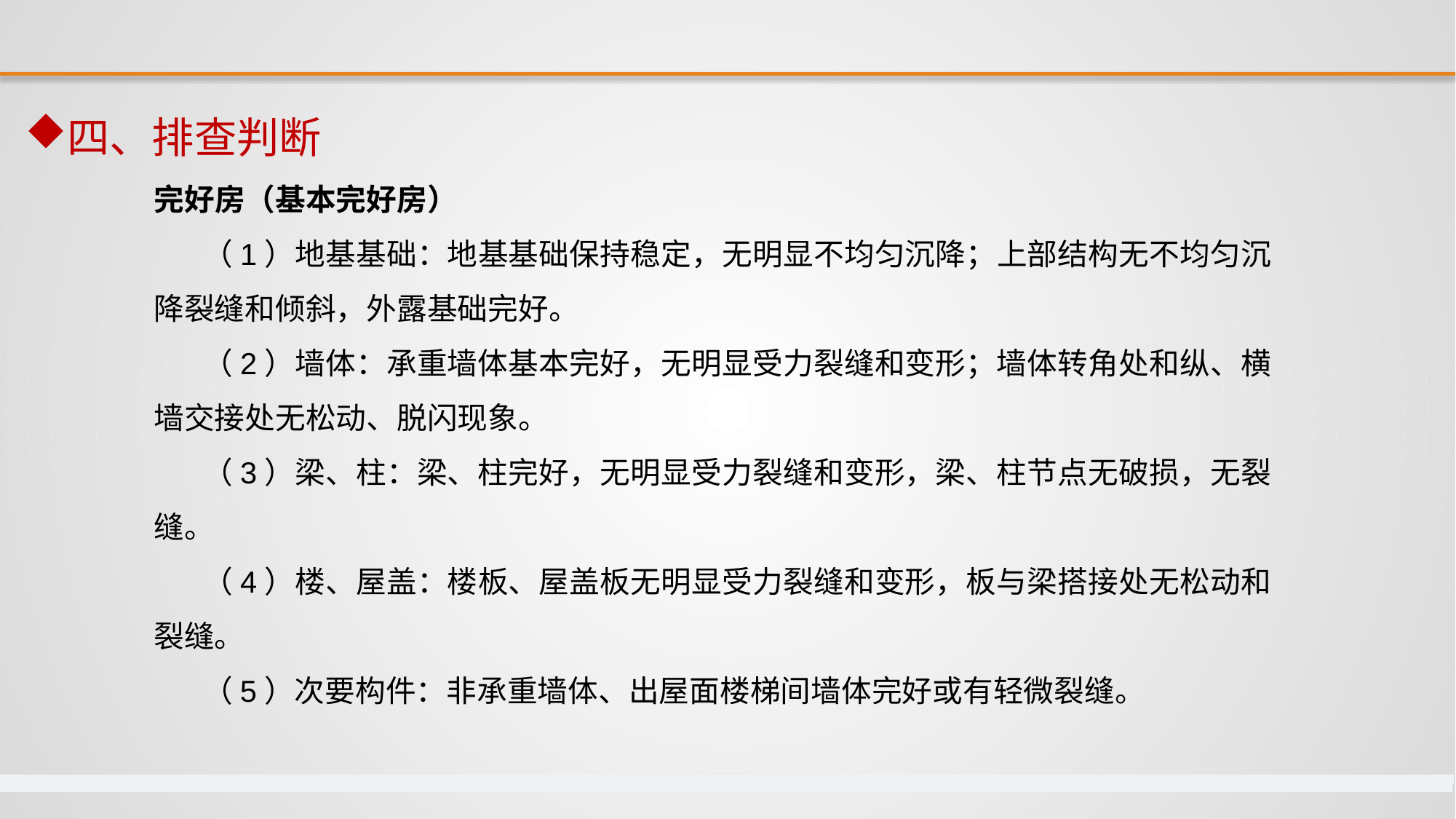

四、排查判断
完好房（基本完好房）
（1）地基基础：地基基础保持稳定，无明显不均匀沉降；上部结构无不均匀沉降裂缝和倾斜，外露基础完好。
（2）墙体：承重墙体基本完好，无明显受力裂缝和变形；墙体转角处和纵、横墙交接处无松动、脱闪现象。
（3）梁、柱：梁、柱完好，无明显受力裂缝和变形，梁、柱节点无破损，无裂缝。
（4）楼、屋盖：楼板、屋盖板无明显受力裂缝和变形，板与梁搭接处无松动和裂缝。
（5）次要构件：非承重墙体、出屋面楼梯间墙体完好或有轻微裂缝。